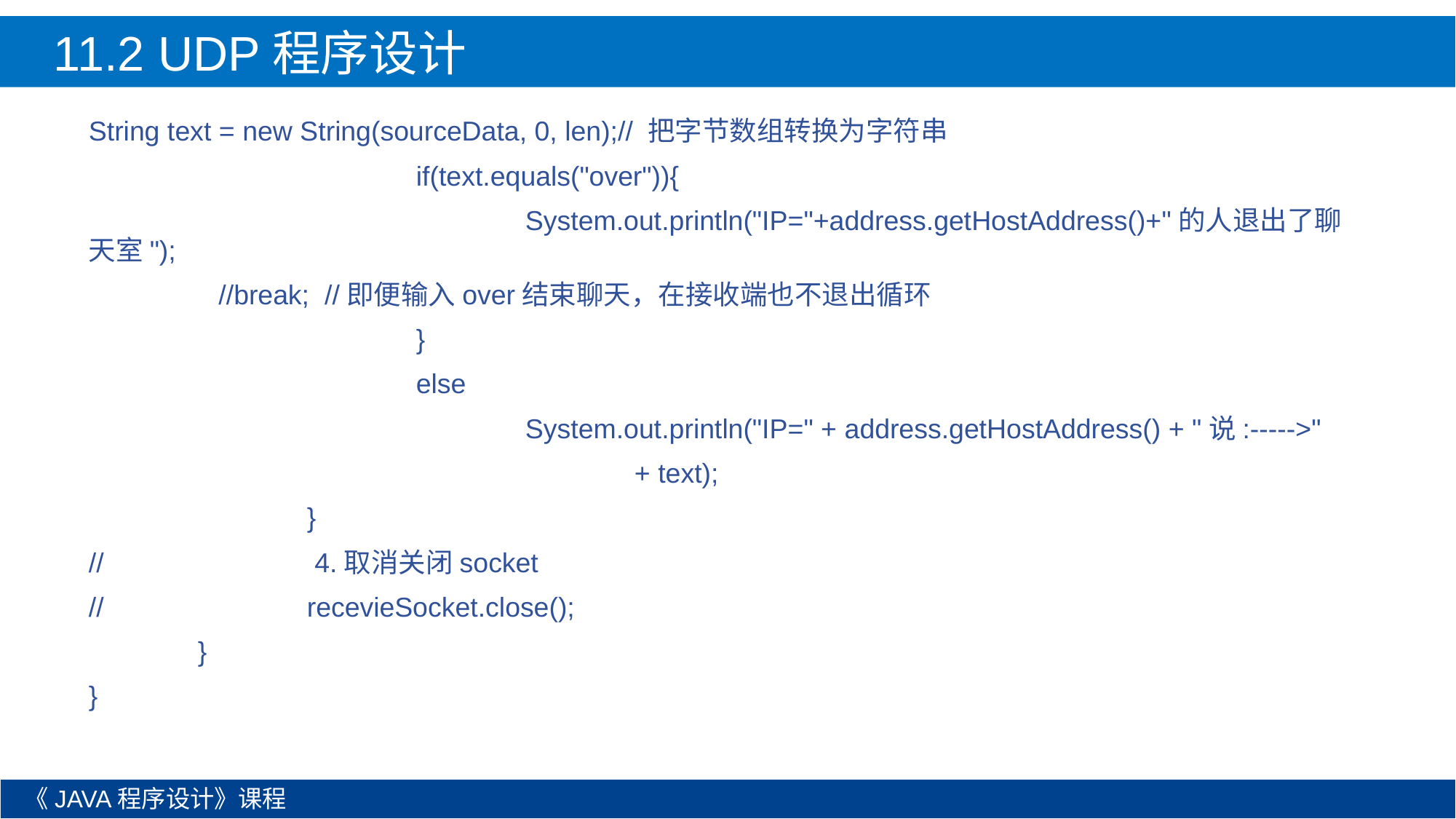

11.2 UDP程序设计
String text = new String(sourceData, 0, len);// 把字节数组转换为字符串
			if(text.equals("over")){
				System.out.println("IP="+address.getHostAddress()+"的人退出了聊天室");
                 //break;  //即便输入over结束聊天，在接收端也不退出循环
			}
			else
				System.out.println("IP=" + address.getHostAddress() + "说:----->"
					+ text);
		}
//		 4.取消关闭socket
//		recevieSocket.close();
	}
}
《JAVA程序设计》课程